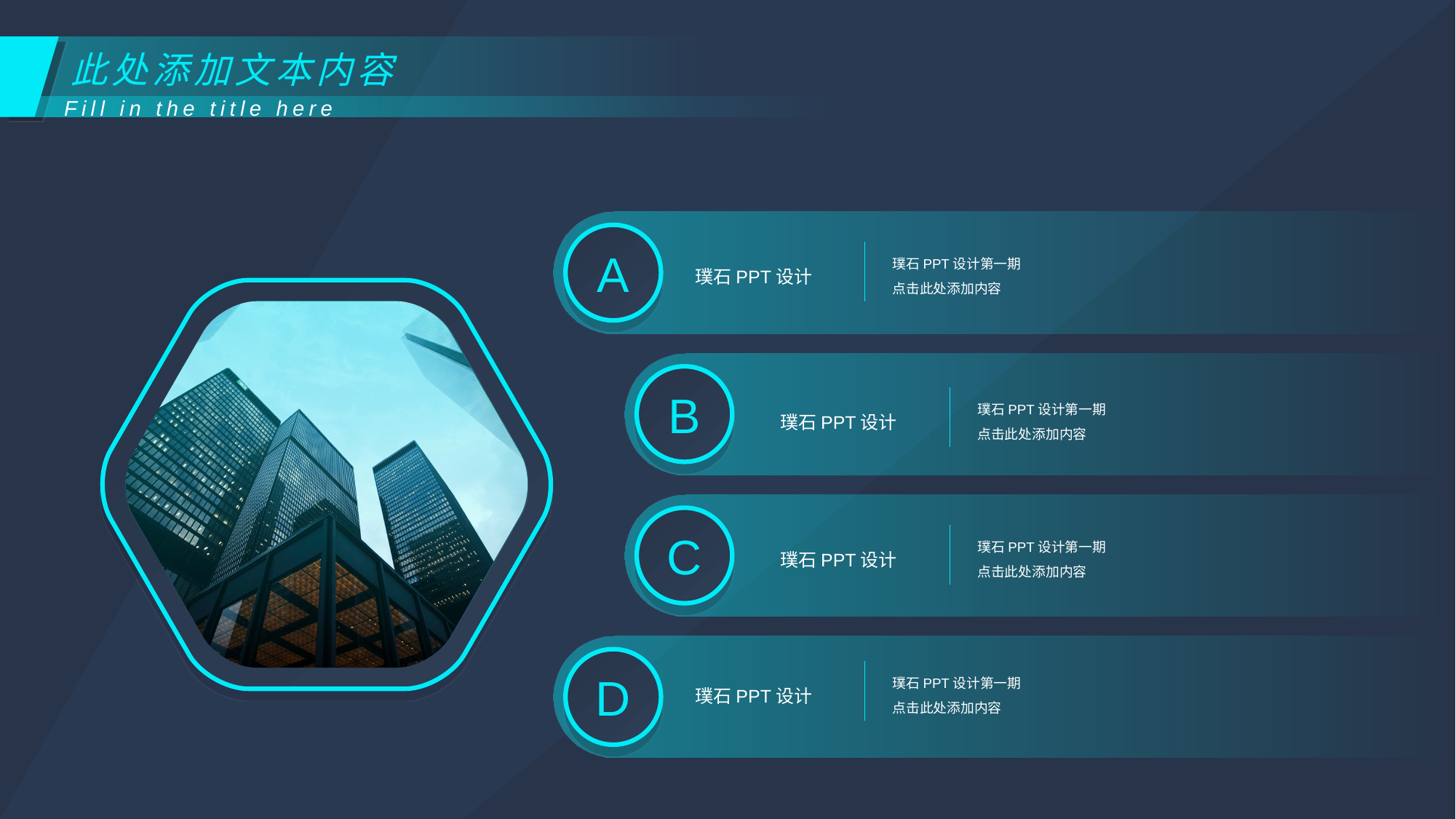

此处添加文本内容
Fill in the title here

A
璞石PPT设计第一期
点击此处添加内容

璞石PPT设计

B
璞石PPT设计第一期
点击此处添加内容
璞石PPT设计
C
璞石PPT设计第一期
点击此处添加内容
璞石PPT设计
D
璞石PPT设计第一期
点击此处添加内容
璞石PPT设计